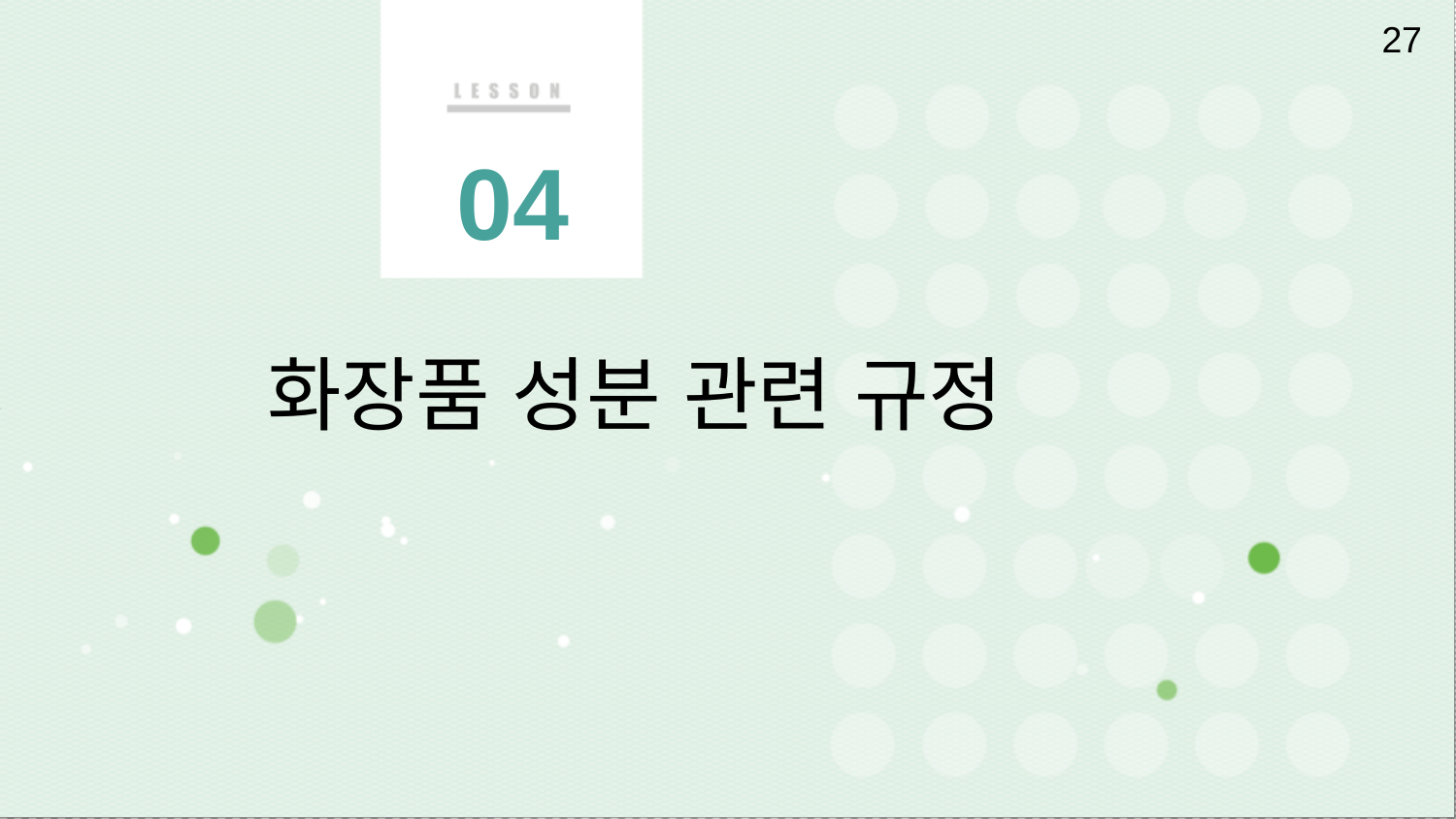

27
# 04
화장품 성분 관련 규정